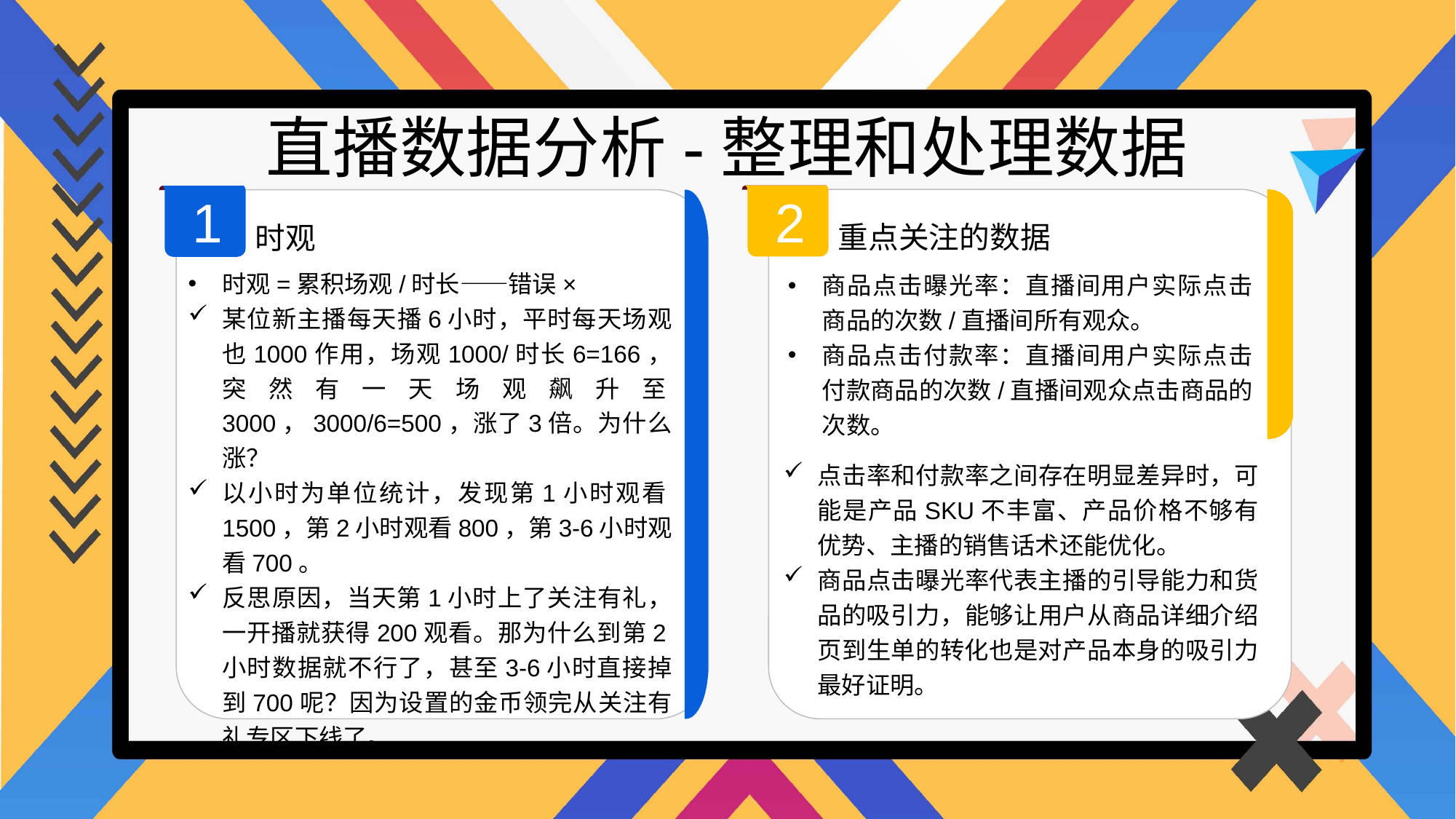

直播数据分析-整理和处理数据
2
1

重点关注的数据
时观
时观=累积场观/时长——错误×
某位新主播每天播6小时，平时每天场观也1000作用，场观1000/时长6=166，突然有一天场观飙升至3000，3000/6=500，涨了3倍。为什么涨？
以小时为单位统计，发现第1小时观看1500，第2小时观看800，第3-6小时观看700。
反思原因，当天第1小时上了关注有礼，一开播就获得200观看。那为什么到第2小时数据就不行了，甚至3-6小时直接掉到700呢？因为设置的金币领完从关注有礼专区下线了。
商品点击曝光率：直播间用户实际点击商品的次数/直播间所有观众。
商品点击付款率：直播间用户实际点击付款商品的次数/直播间观众点击商品的次数。
点击率和付款率之间存在明显差异时，可能是产品SKU不丰富、产品价格不够有优势、主播的销售话术还能优化。
商品点击曝光率代表主播的引导能力和货品的吸引力，能够让用户从商品详细介绍页到生单的转化也是对产品本身的吸引力最好证明。